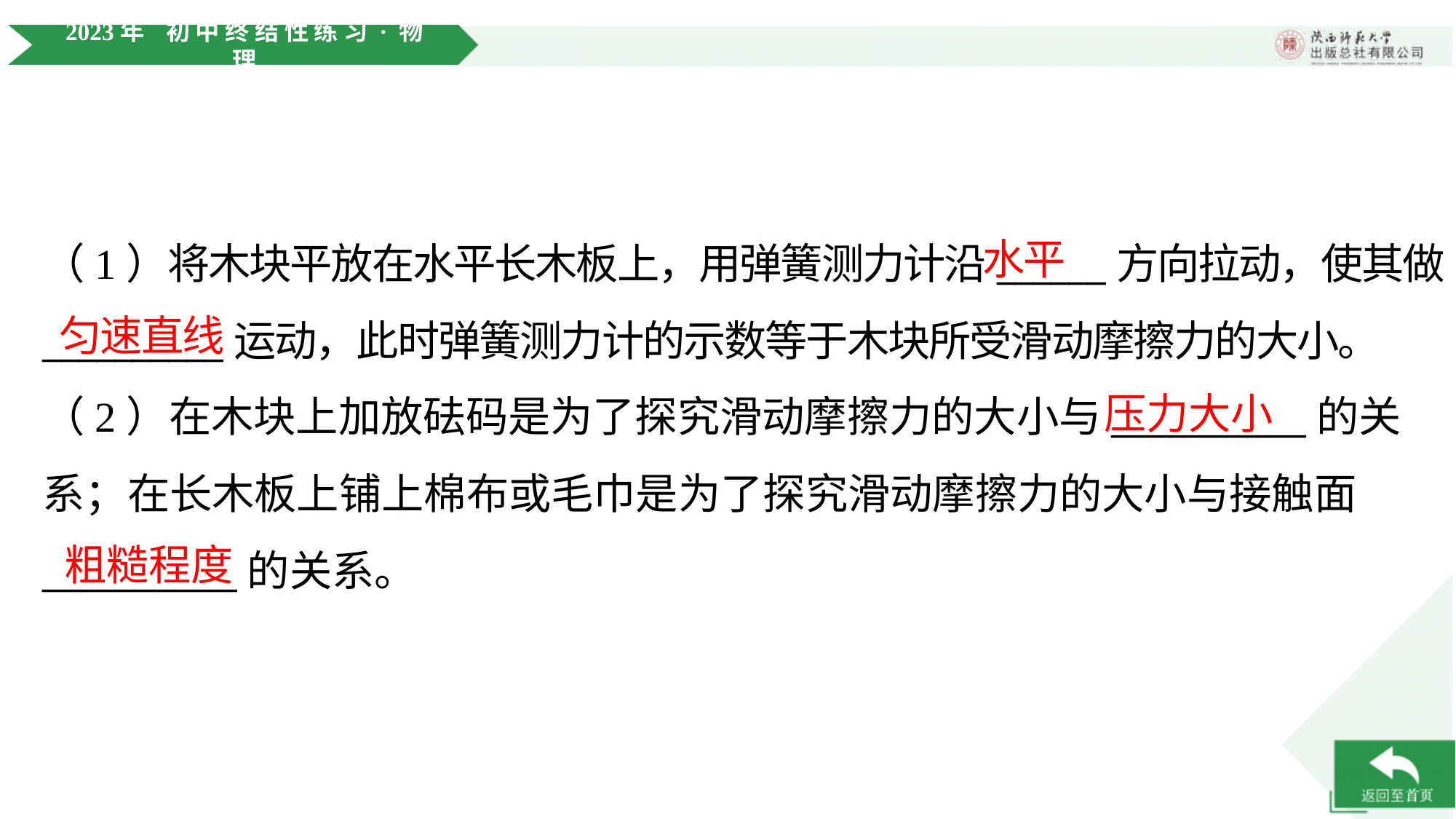

水平
（1）将木块平放在水平长木板上，用弹簧测力计沿______方向拉动，使其做
__________运动，此时弹簧测力计的示数等于木块所受滑动摩擦力的大小。
匀速直线
压力大小
（2）在木块上加放砝码是为了探究滑动摩擦力的大小与__________的关
系；在长木板上铺上棉布或毛巾是为了探究滑动摩擦力的大小与接触面
__________的关系。
粗糙程度